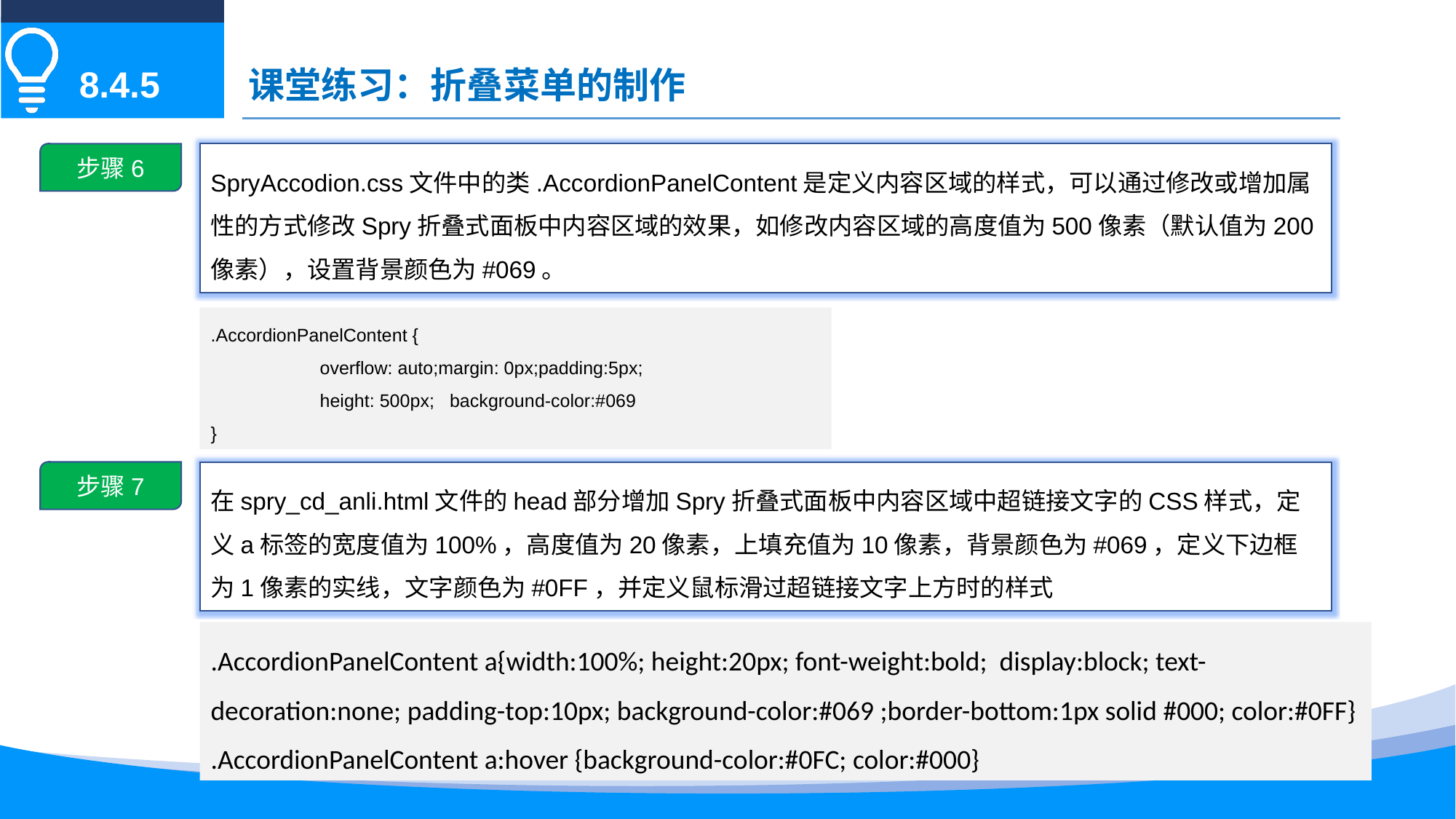

课堂练习：折叠菜单的制作
8.4.5
步骤6
SpryAccodion.css文件中的类.AccordionPanelContent是定义内容区域的样式，可以通过修改或增加属性的方式修改Spry折叠式面板中内容区域的效果，如修改内容区域的高度值为500像素（默认值为200像素），设置背景颜色为#069。
.AccordionPanelContent {
	overflow: auto;margin: 0px;padding:5px;
	height: 500px;   background-color:#069
}
步骤7
在spry_cd_anli.html文件的head部分增加Spry折叠式面板中内容区域中超链接文字的CSS样式，定义a标签的宽度值为100%，高度值为20像素，上填充值为10像素，背景颜色为#069，定义下边框为1像素的实线，文字颜色为#0FF，并定义鼠标滑过超链接文字上方时的样式
.AccordionPanelContent a{width:100%; height:20px; font-weight:bold;  display:block; text-decoration:none; padding-top:10px; background-color:#069 ;border-bottom:1px solid #000; color:#0FF}
.AccordionPanelContent a:hover {background-color:#0FC; color:#000}